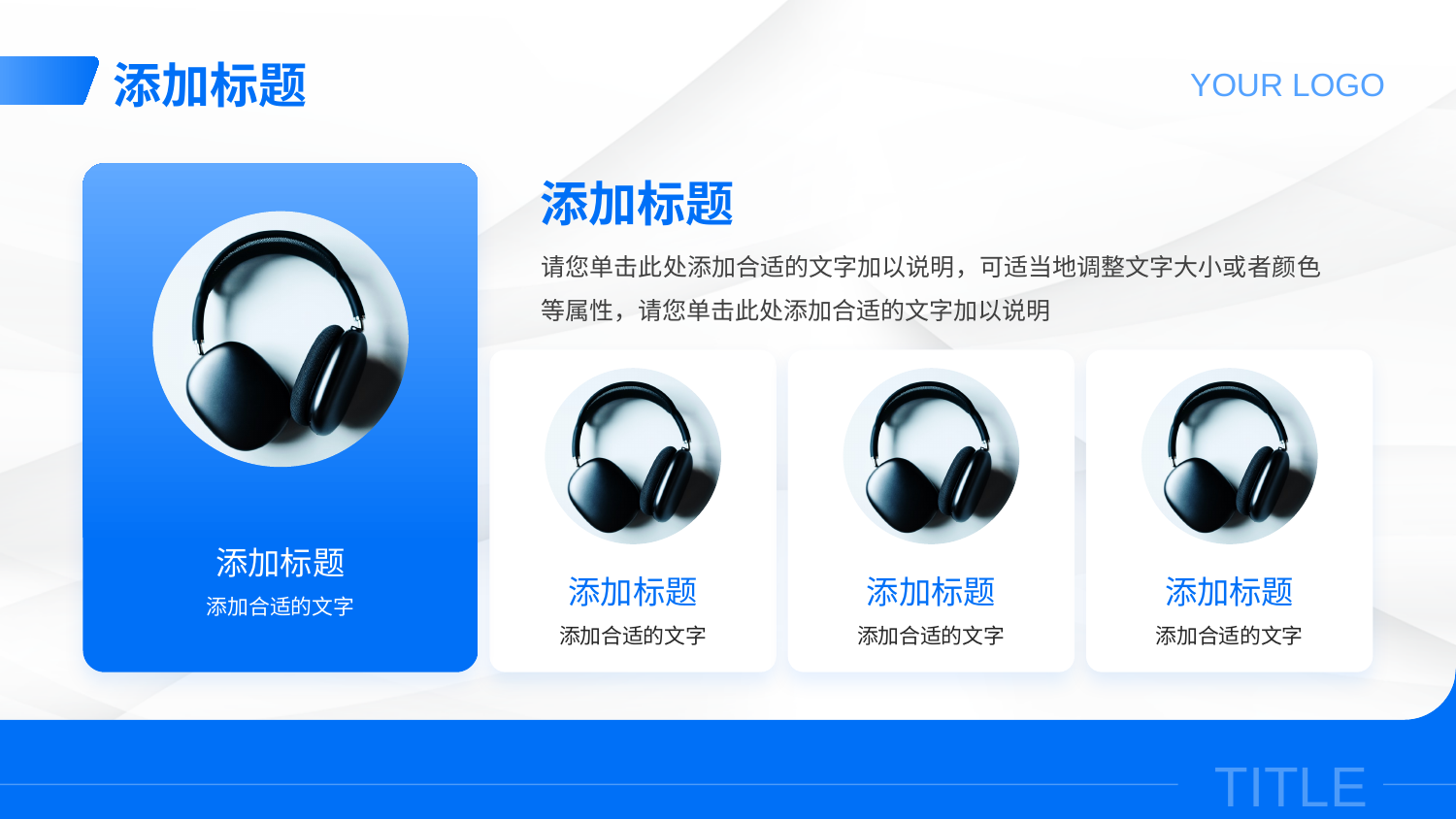

添加标题

YOUR LOGO

添加标题

请您单击此处添加合适的文字加以说明，可适当地调整文字大小或者颜色等属性，请您单击此处添加合适的文字加以说明

添加标题
添加标题
添加标题
添加标题
添加合适的文字
添加合适的文字
添加合适的文字
添加合适的文字
TITLE